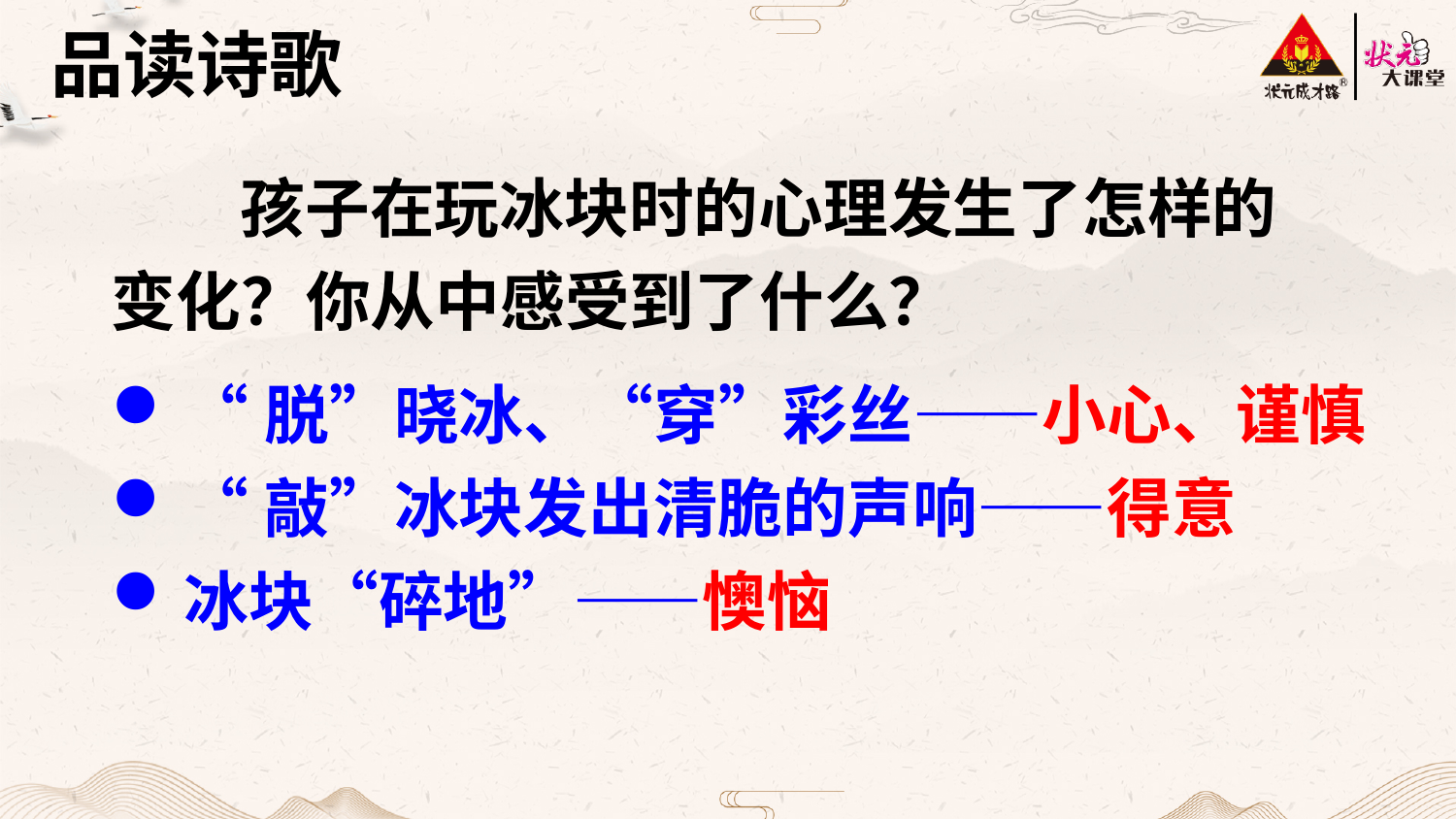

品读诗歌
孩子在玩冰块时的心理发生了怎样的变化？你从中感受到了什么？
“脱”晓冰、“穿”彩丝——小心、谨慎
“敲”冰块发出清脆的声响——得意
冰块“碎地”——懊恼